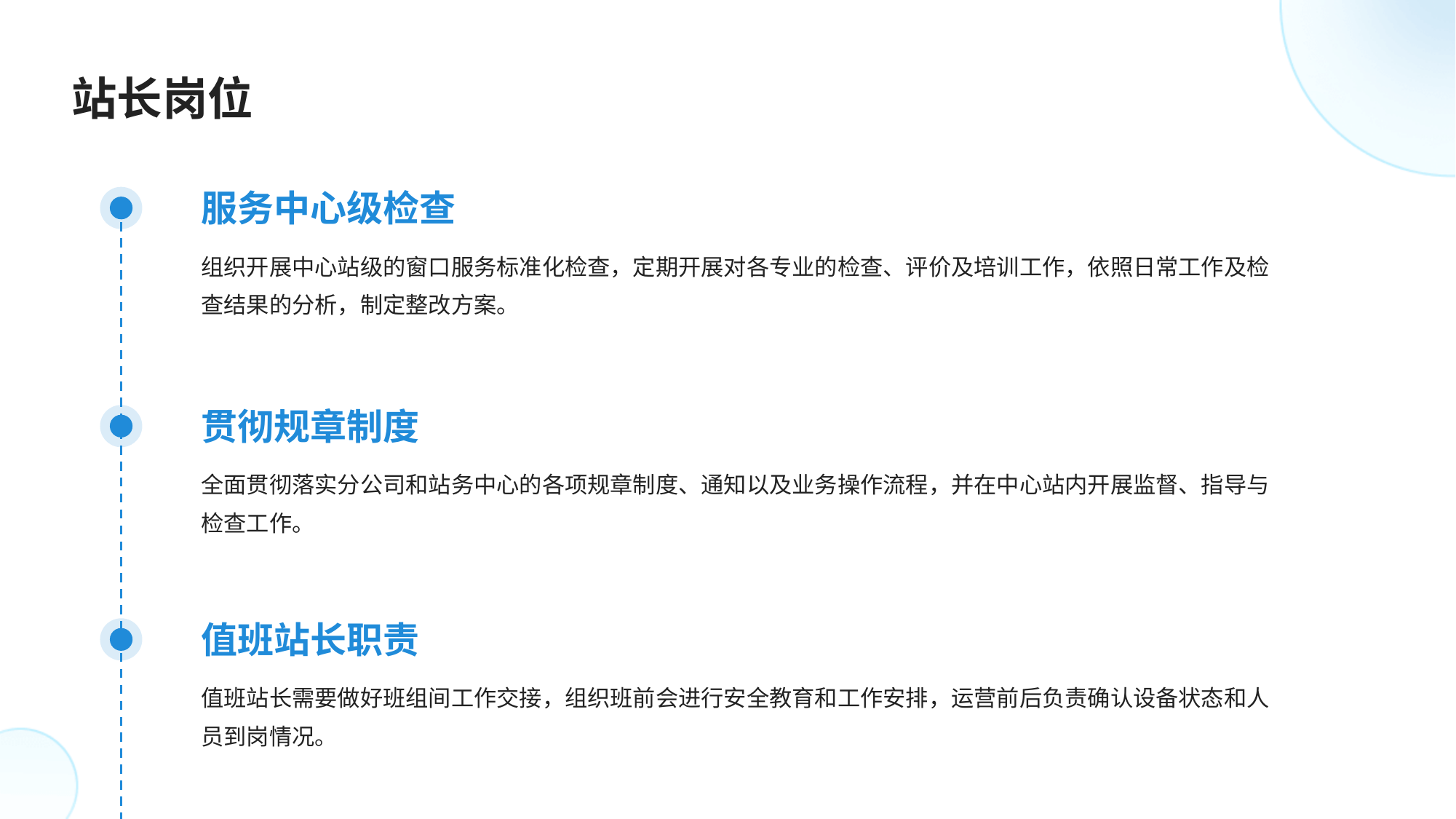

站长岗位
服务中心级检查

组织开展中心站级的窗口服务标准化检查，定期开展对各专业的检查、评价及培训工作，依照日常工作及检查结果的分析，制定整改方案。
贯彻规章制度

全面贯彻落实分公司和站务中心的各项规章制度、通知以及业务操作流程，并在中心站内开展监督、指导与检查工作。
值班站长职责

值班站长需要做好班组间工作交接，组织班前会进行安全教育和工作安排，运营前后负责确认设备状态和人员到岗情况。